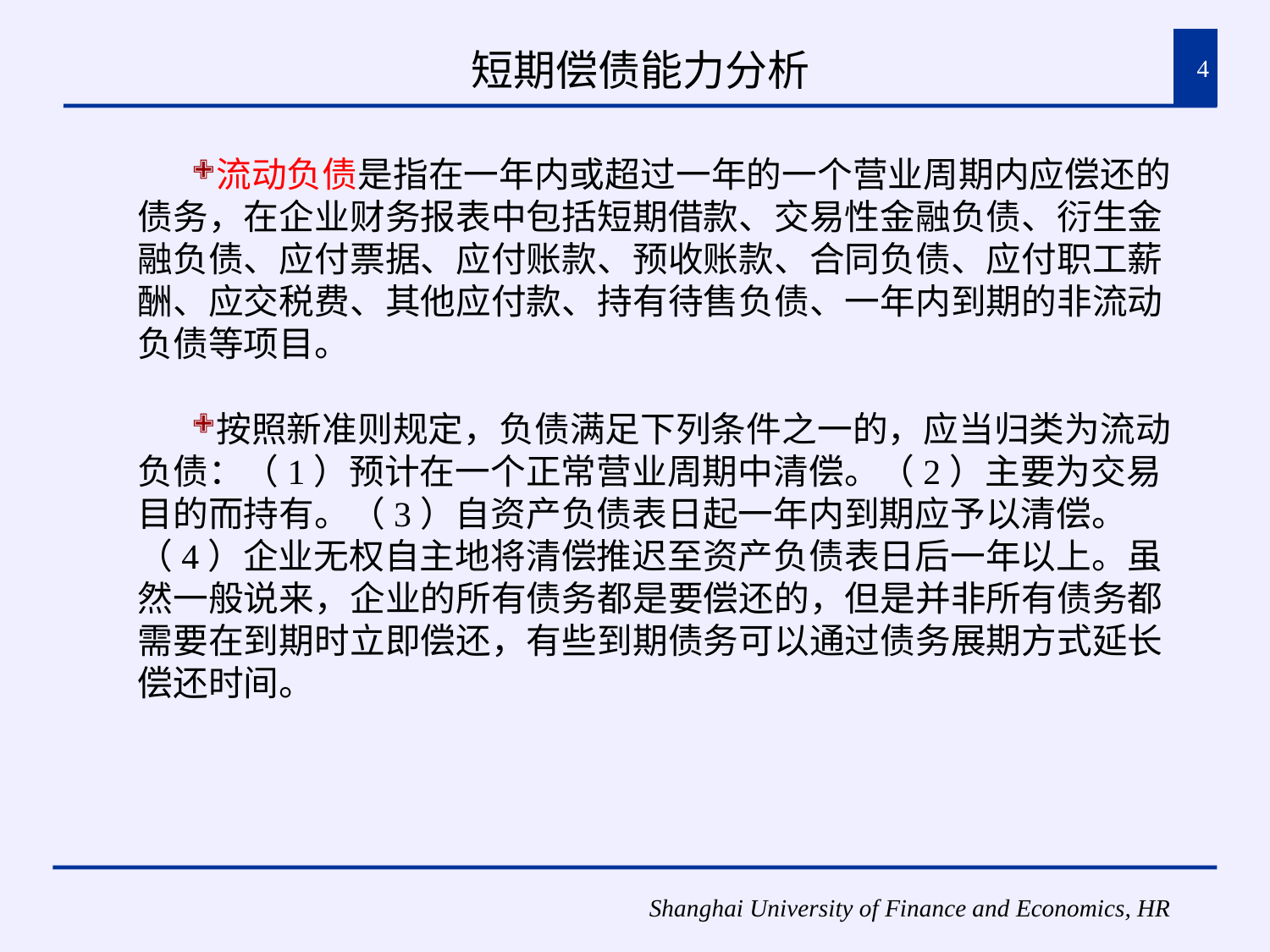

# 短期偿债能力分析
4
流动负债是指在一年内或超过一年的一个营业周期内应偿还的债务，在企业财务报表中包括短期借款、交易性金融负债、衍生金融负债、应付票据、应付账款、预收账款、合同负债、应付职工薪酬、应交税费、其他应付款、持有待售负债、一年内到期的非流动负债等项目。

按照新准则规定，负债满足下列条件之一的，应当归类为流动负债：（1）预计在一个正常营业周期中清偿。（2）主要为交易目的而持有。（3）自资产负债表日起一年内到期应予以清偿。（4）企业无权自主地将清偿推迟至资产负债表日后一年以上。虽然一般说来，企业的所有债务都是要偿还的，但是并非所有债务都需要在到期时立即偿还，有些到期债务可以通过债务展期方式延长偿还时间。